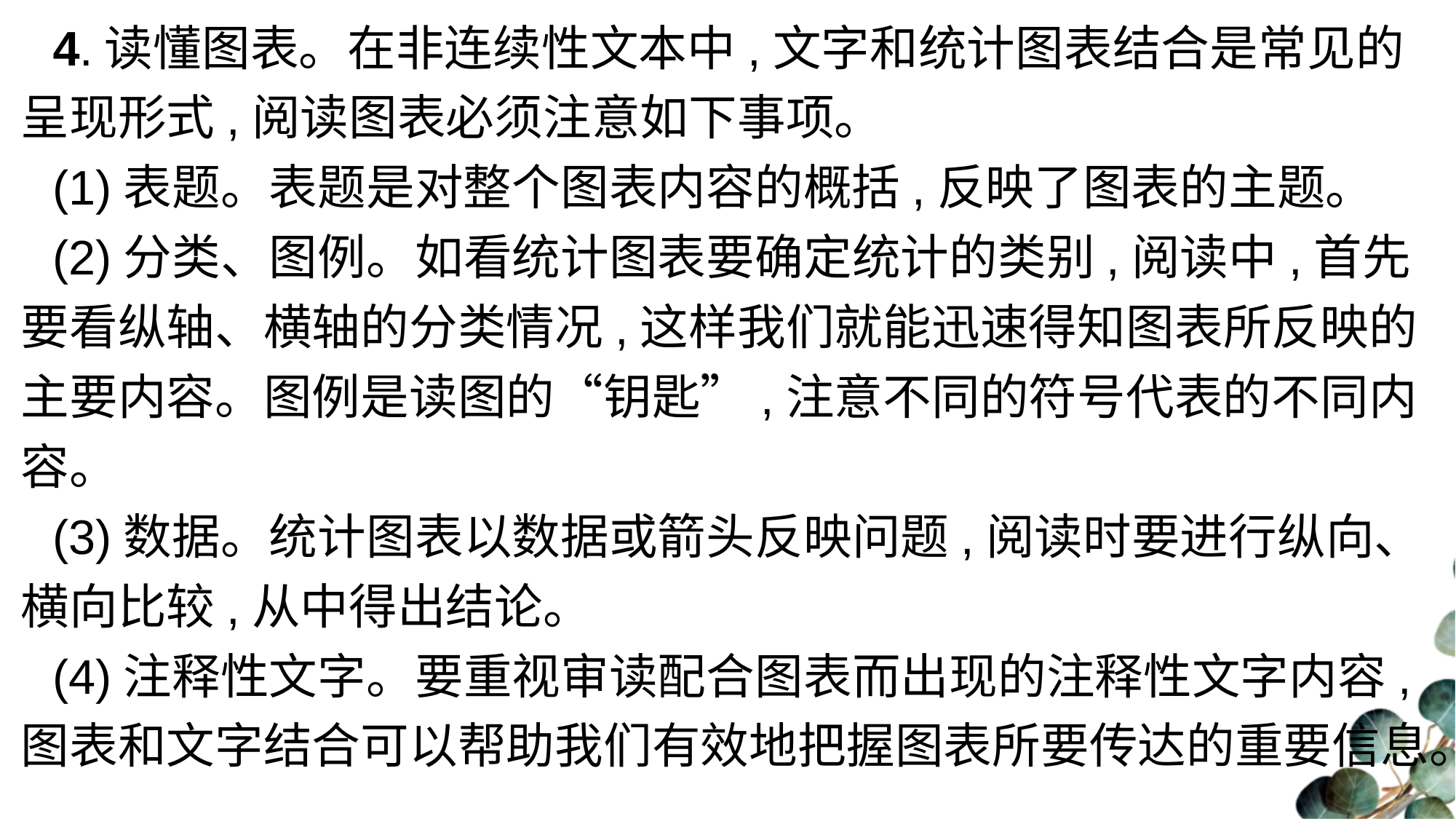

4.读懂图表。在非连续性文本中,文字和统计图表结合是常见的呈现形式,阅读图表必须注意如下事项。
(1)表题。表题是对整个图表内容的概括,反映了图表的主题。
(2)分类、图例。如看统计图表要确定统计的类别,阅读中,首先要看纵轴、横轴的分类情况,这样我们就能迅速得知图表所反映的主要内容。图例是读图的“钥匙”,注意不同的符号代表的不同内容。
(3)数据。统计图表以数据或箭头反映问题,阅读时要进行纵向、横向比较,从中得出结论。
(4)注释性文字。要重视审读配合图表而出现的注释性文字内容,图表和文字结合可以帮助我们有效地把握图表所要传达的重要信息。